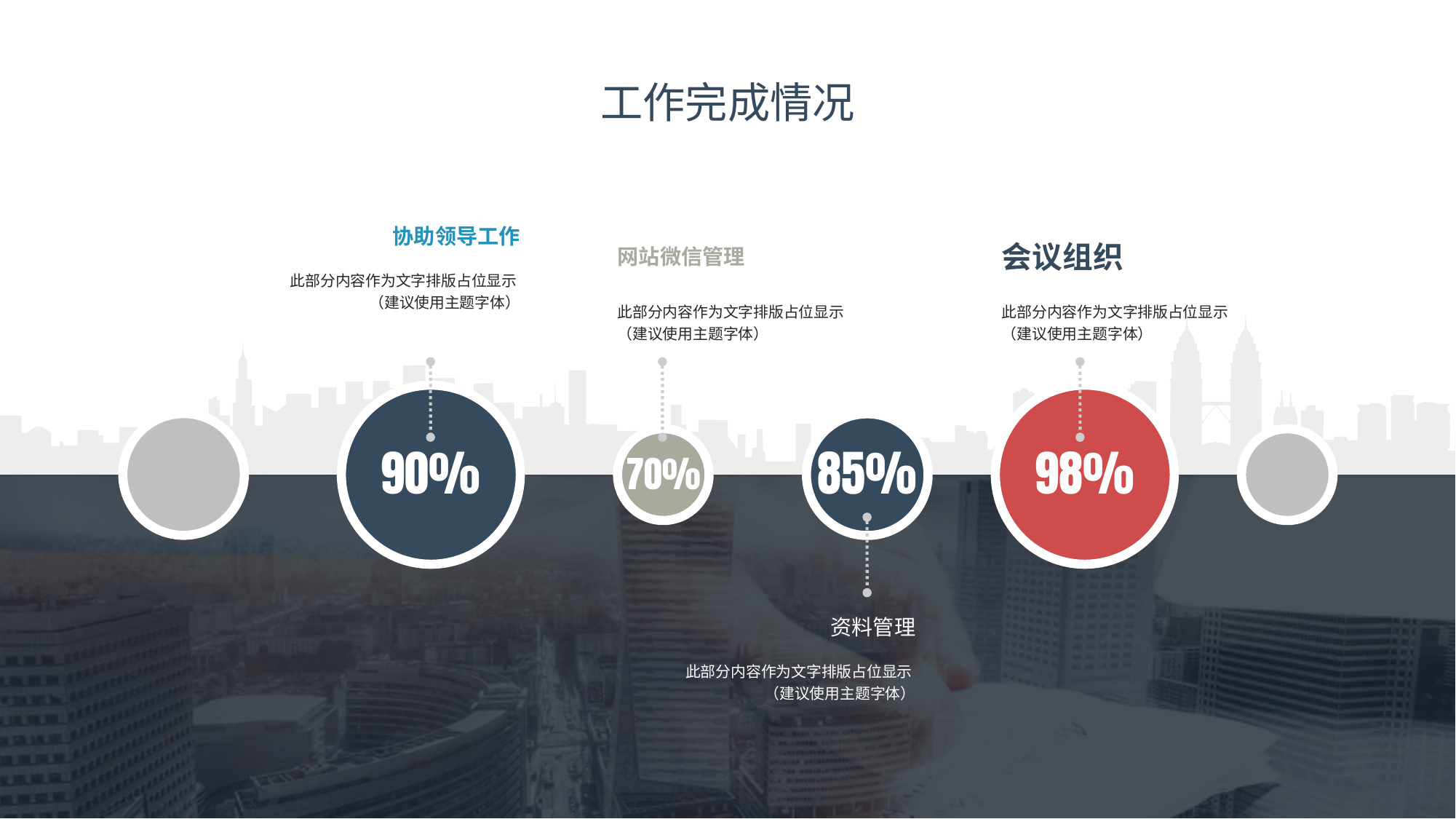

# 工作完成情况
协助领导工作
此部分内容作为文字排版占位显示
（建议使用主题字体）
网站微信管理
此部分内容作为文字排版占位显示
（建议使用主题字体）
会议组织
此部分内容作为文字排版占位显示
（建议使用主题字体）

90%
98%

85%
70%

资料管理
此部分内容作为文字排版占位显示
（建议使用主题字体）